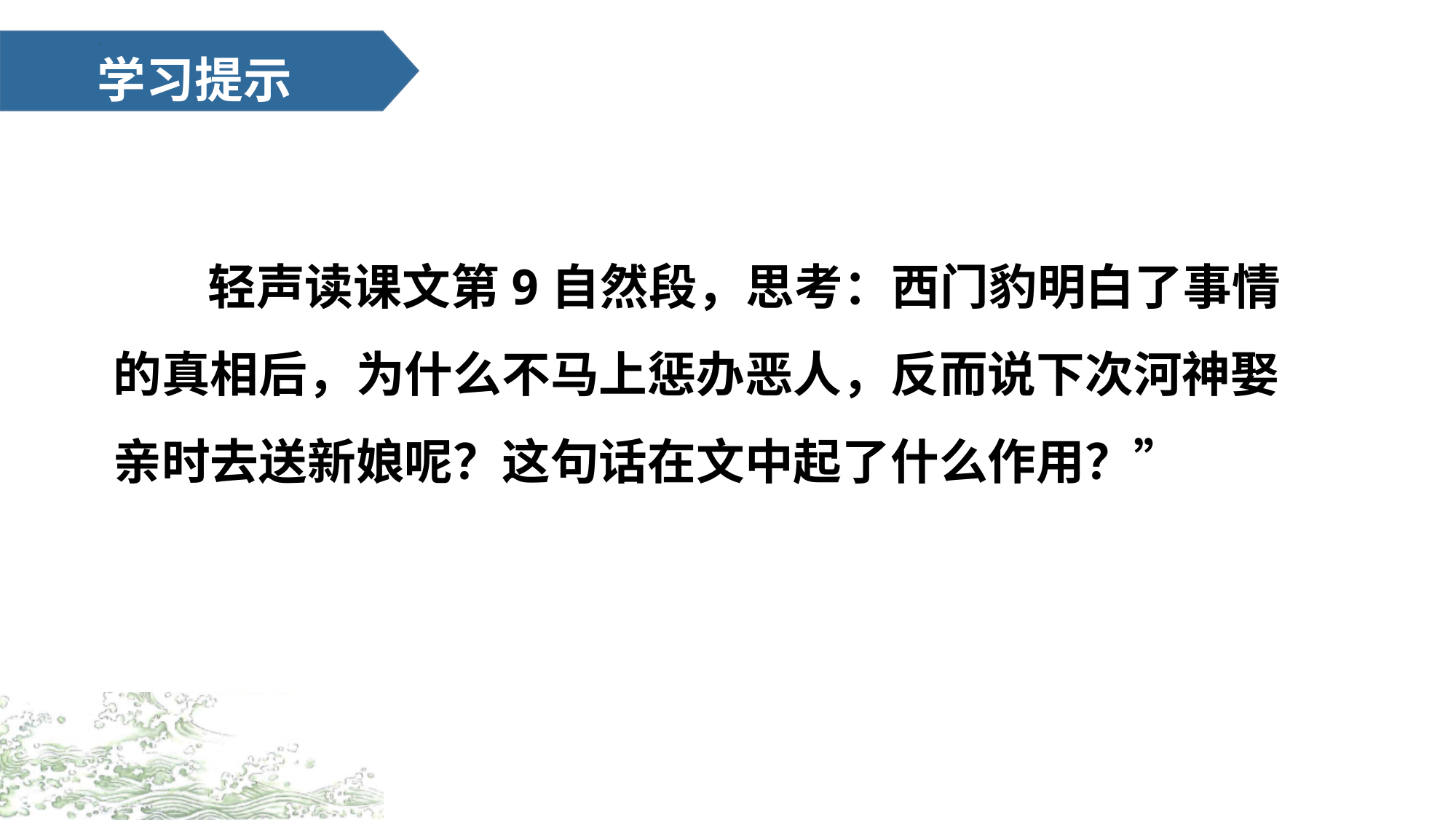

学习提示
轻声读课文第9自然段，思考：西门豹明白了事情的真相后，为什么不马上惩办恶人，反而说下次河神娶亲时去送新娘呢？这句话在文中起了什么作用？”